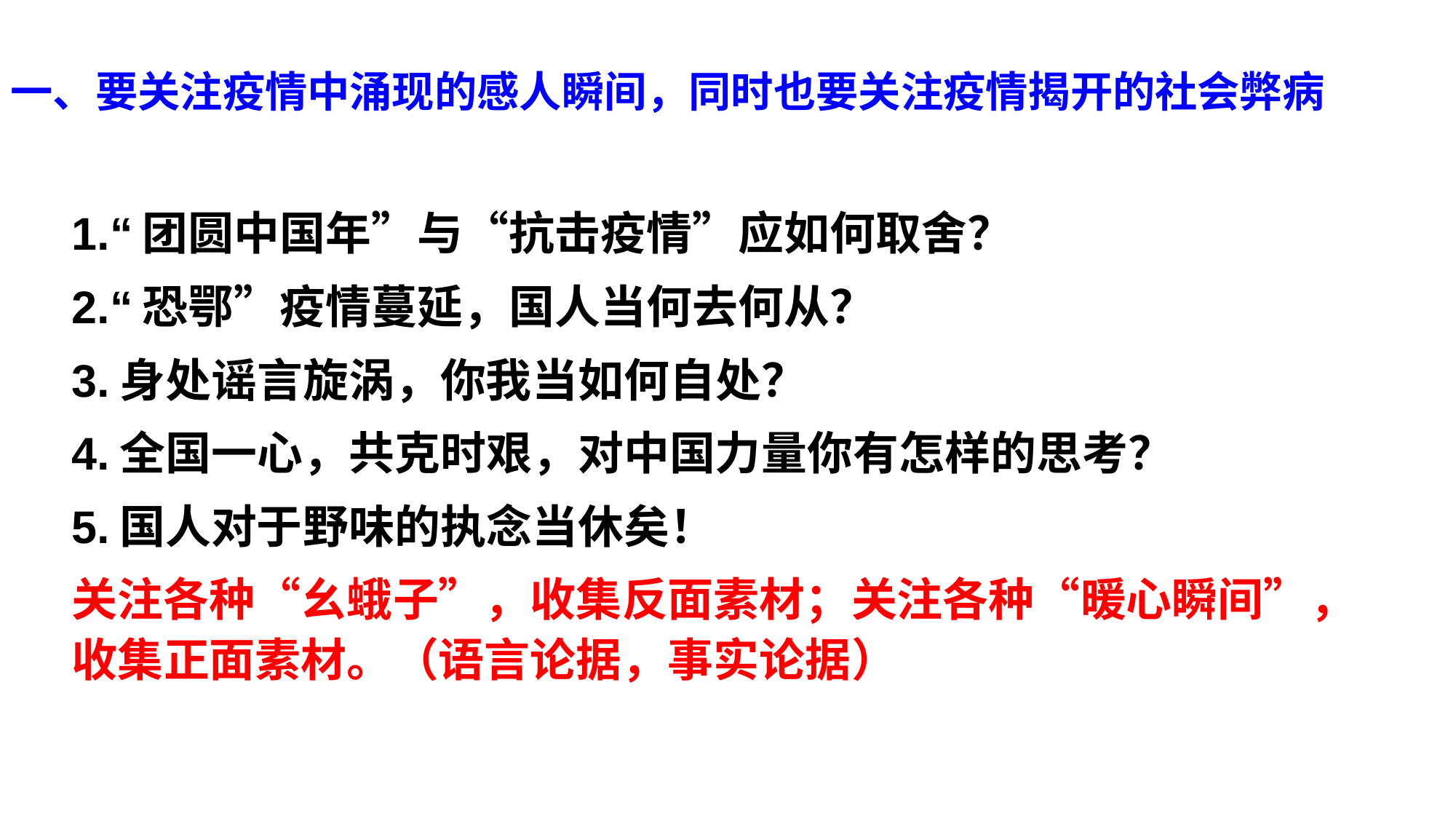

一、要关注疫情中涌现的感人瞬间，同时也要关注疫情揭开的社会弊病
1.“团圆中国年”与“抗击疫情”应如何取舍？
2.“恐鄂”疫情蔓延，国人当何去何从？
3.身处谣言旋涡，你我当如何自处？
4.全国一心，共克时艰，对中国力量你有怎样的思考？
5.国人对于野味的执念当休矣！
关注各种“幺蛾子”，收集反面素材；关注各种“暖心瞬间”，收集正面素材。（语言论据，事实论据）